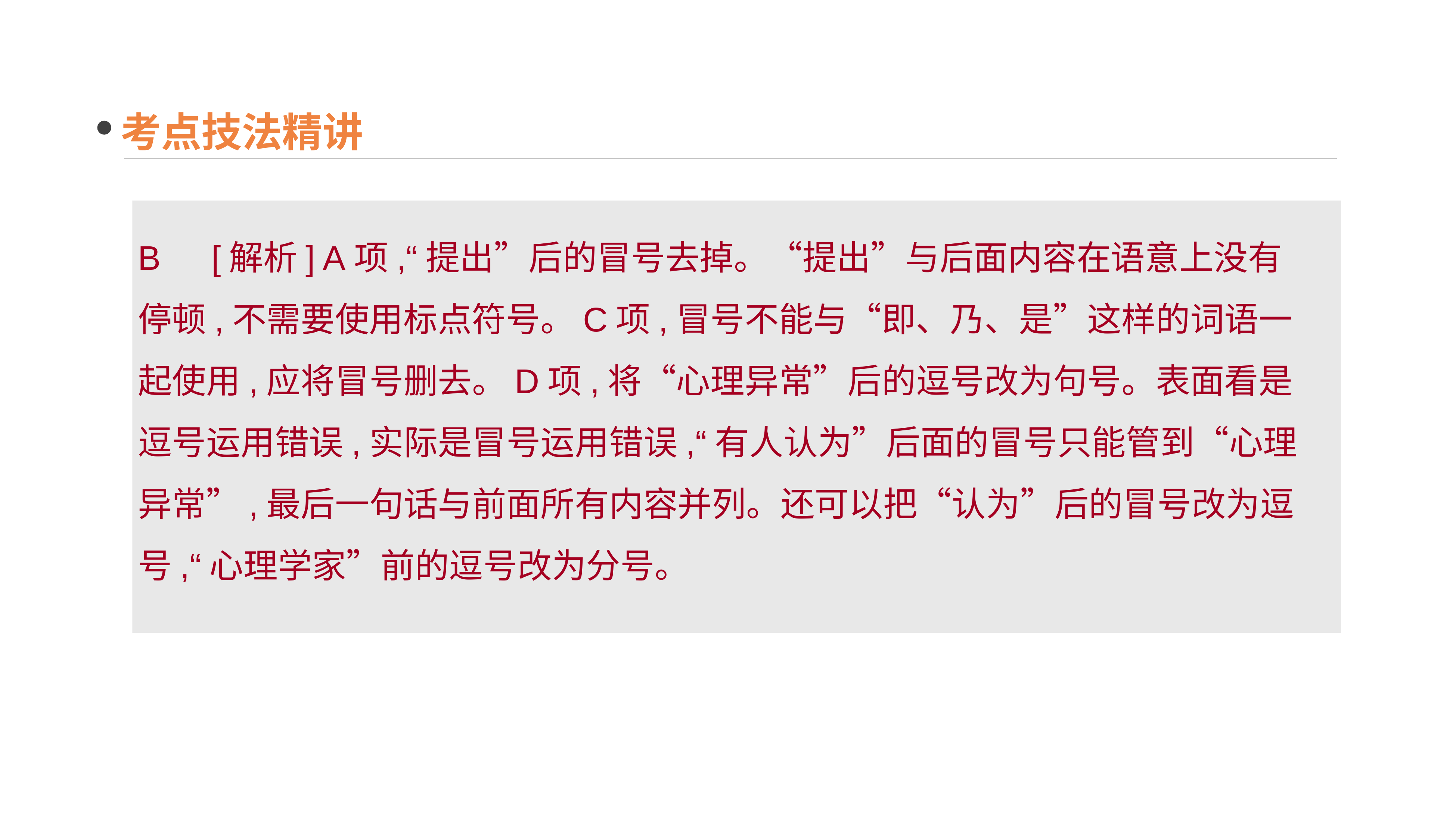

考点技法精讲

B　[解析] A项,“提出”后的冒号去掉。“提出”与后面内容在语意上没有停顿,不需要使用标点符号。C项,冒号不能与“即、乃、是”这样的词语一起使用,应将冒号删去。D项,将“心理异常”后的逗号改为句号。表面看是逗号运用错误,实际是冒号运用错误,“有人认为”后面的冒号只能管到“心理异常”,最后一句话与前面所有内容并列。还可以把“认为”后的冒号改为逗号,“心理学家”前的逗号改为分号。